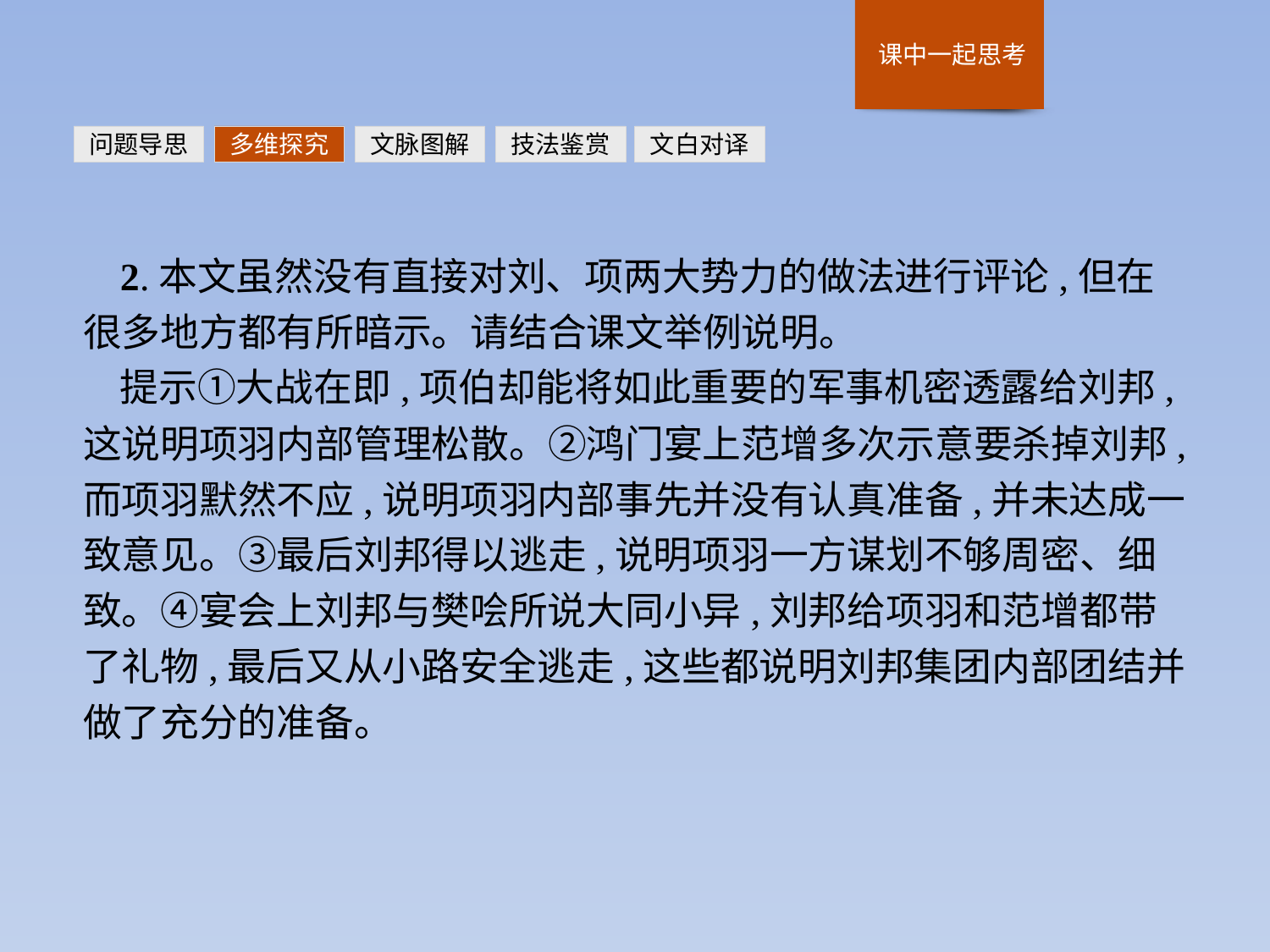

问题导思
多维探究
文脉图解
技法鉴赏
文白对译
2.本文虽然没有直接对刘、项两大势力的做法进行评论,但在很多地方都有所暗示。请结合课文举例说明。
提示①大战在即,项伯却能将如此重要的军事机密透露给刘邦,这说明项羽内部管理松散。②鸿门宴上范增多次示意要杀掉刘邦,而项羽默然不应,说明项羽内部事先并没有认真准备,并未达成一致意见。③最后刘邦得以逃走,说明项羽一方谋划不够周密、细致。④宴会上刘邦与樊哙所说大同小异,刘邦给项羽和范增都带了礼物,最后又从小路安全逃走,这些都说明刘邦集团内部团结并做了充分的准备。